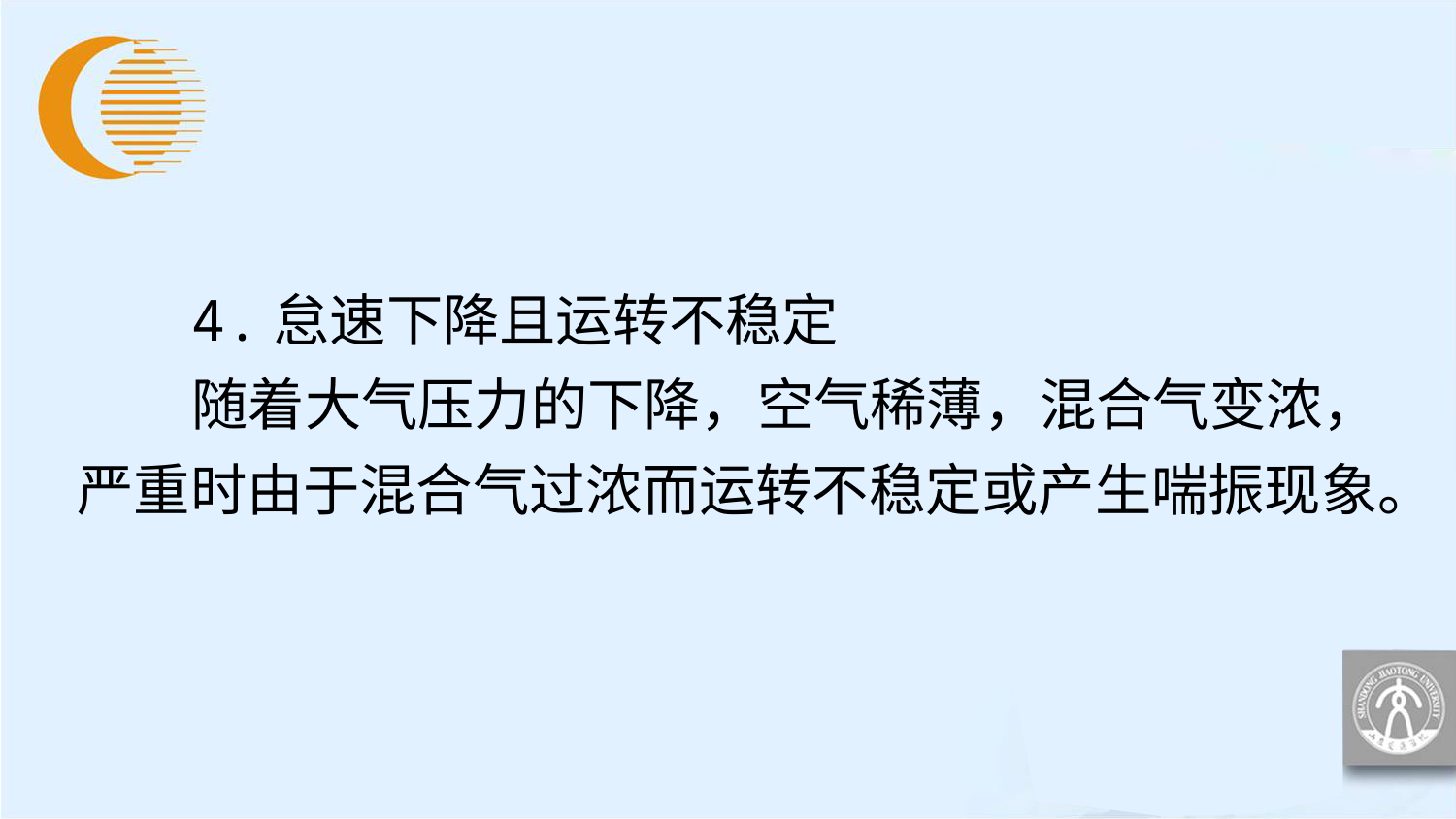

4.怠速下降且运转不稳定
随着大气压力的下降，空气稀薄，混合气变浓，严重时由于混合气过浓而运转不稳定或产生喘振现象。